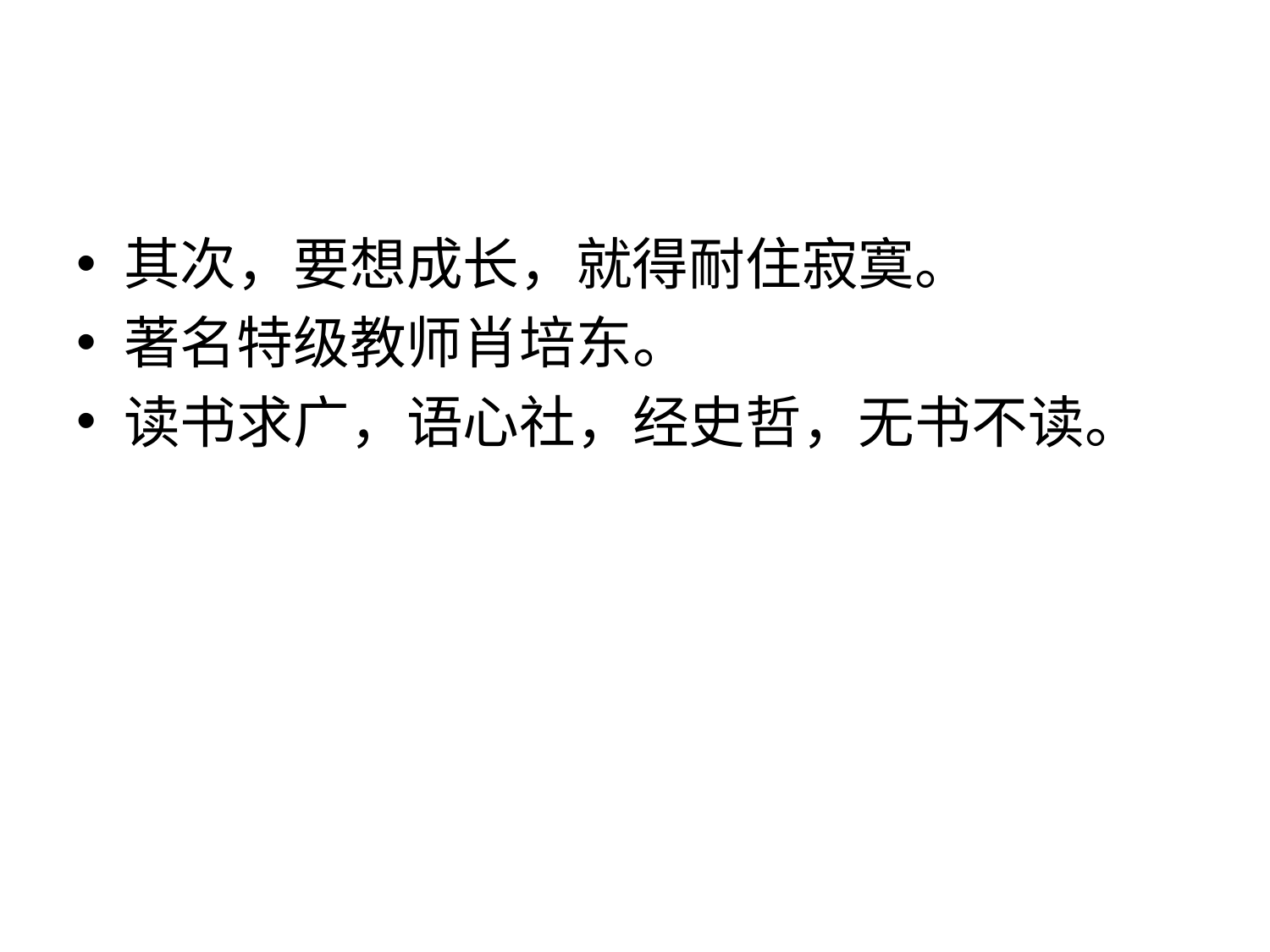

其次，要想成长，就得耐住寂寞。
著名特级教师肖培东。
读书求广，语心社，经史哲，无书不读。